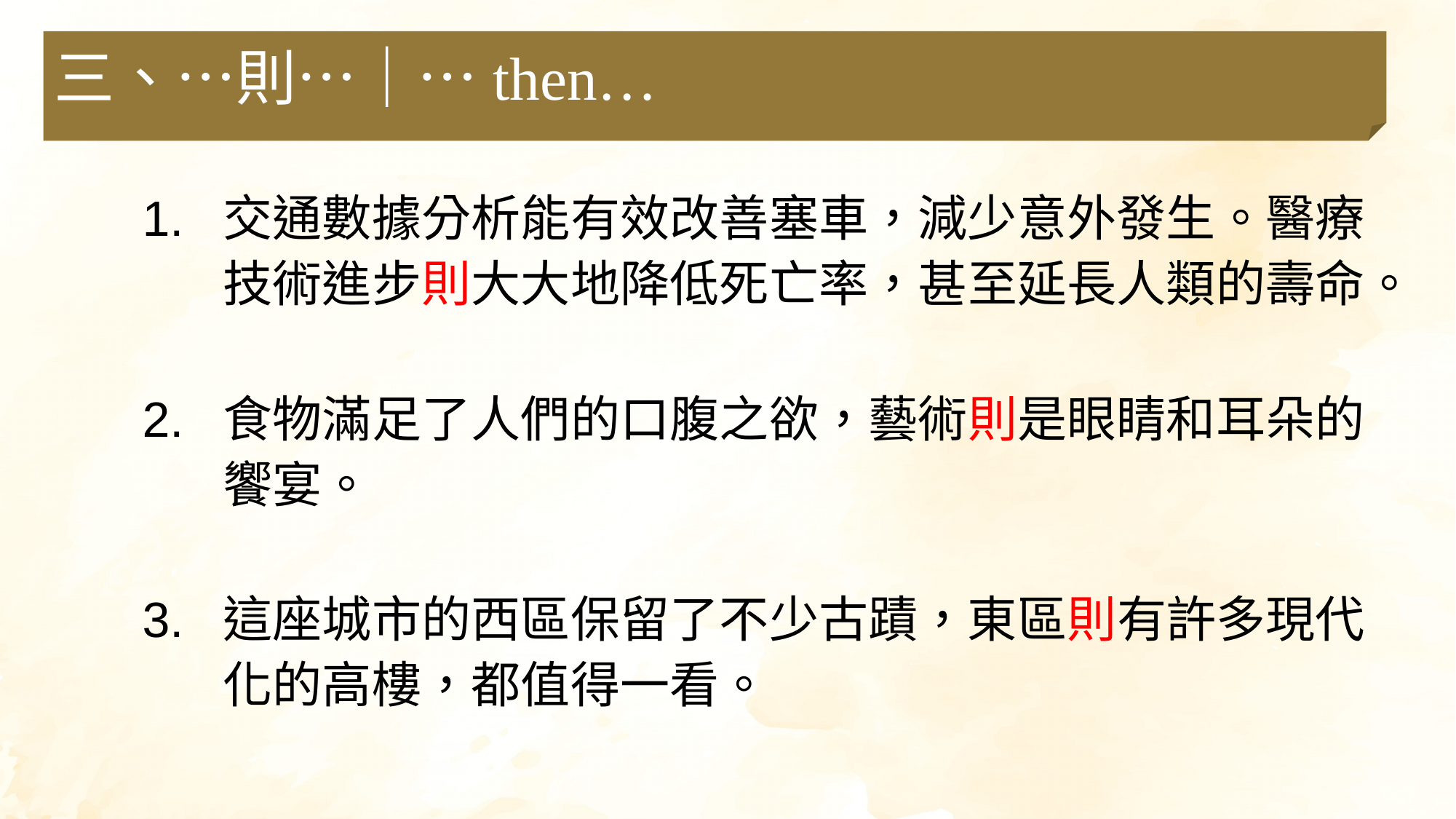

三、…則…｜…then…
交通數據分析能有效改善塞車，減少意外發生。醫療技術進步則大大地降低死亡率，甚至延長人類的壽命。

食物滿足了人們的口腹之欲，藝術則是眼睛和耳朵的饗宴。

這座城市的西區保留了不少古蹟，東區則有許多現代化的高樓，都值得一看。